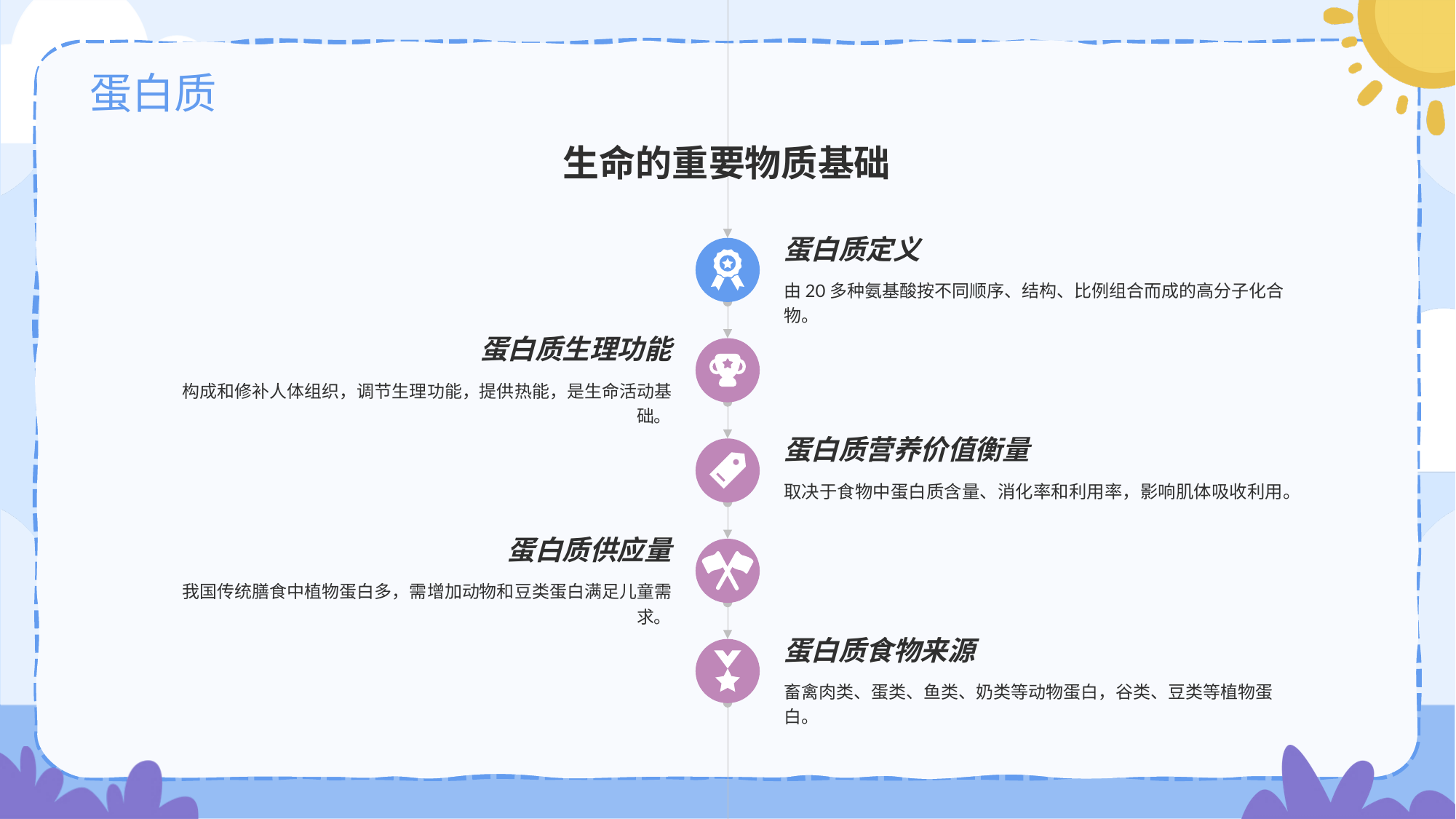

生命的重要物质基础
蛋白质定义

由20多种氨基酸按不同顺序、结构、比例组合而成的高分子化合物。
蛋白质生理功能

构成和修补人体组织，调节生理功能，提供热能，是生命活动基础。
蛋白质营养价值衡量

取决于食物中蛋白质含量、消化率和利用率，影响肌体吸收利用。
蛋白质供应量

我国传统膳食中植物蛋白多，需增加动物和豆类蛋白满足儿童需求。
蛋白质食物来源

畜禽肉类、蛋类、鱼类、奶类等动物蛋白，谷类、豆类等植物蛋白。
# 蛋白质